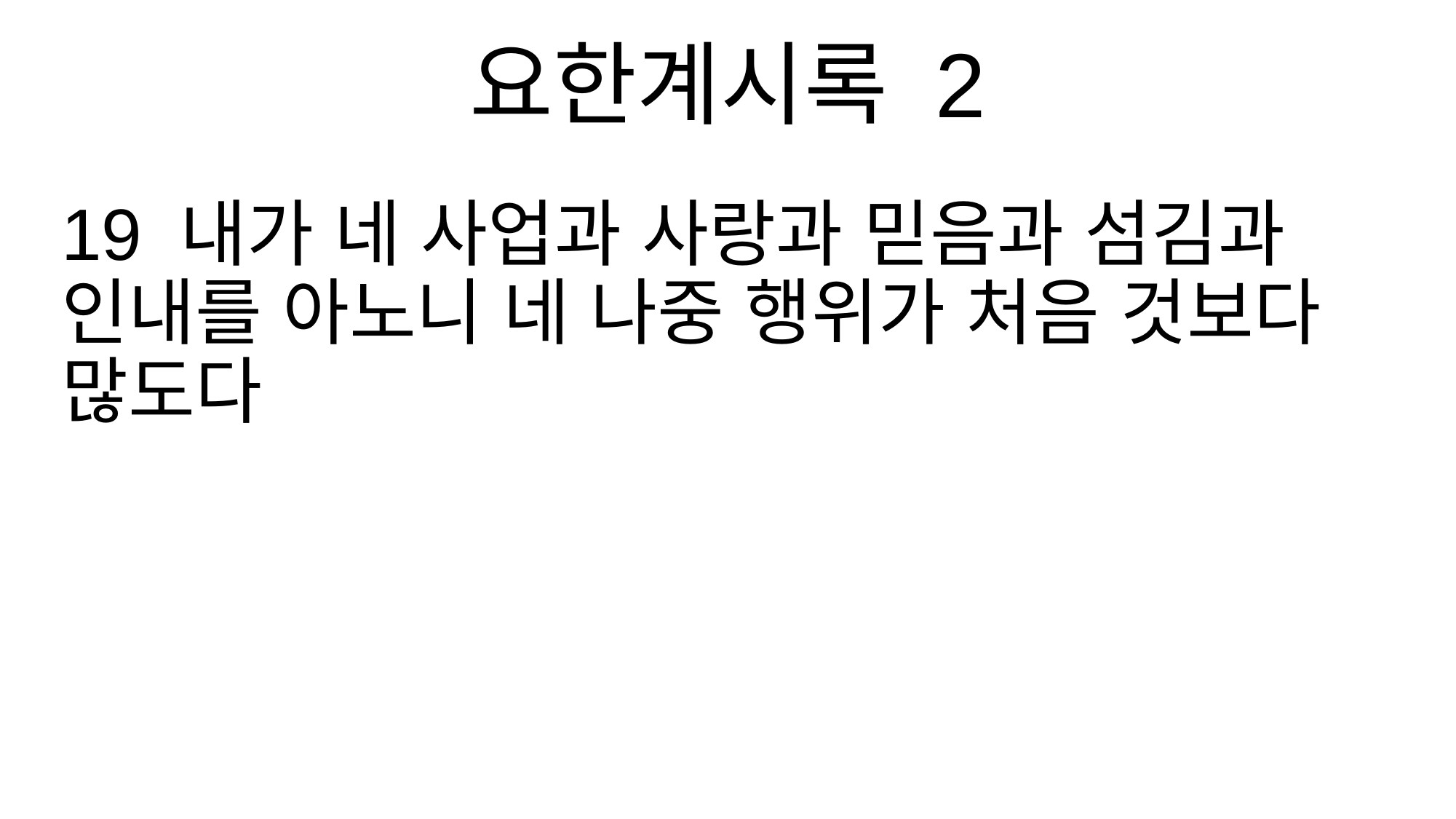

요한계시록 2
19 내가 네 사업과 사랑과 믿음과 섬김과 인내를 아노니 네 나중 행위가 처음 것보다 많도다